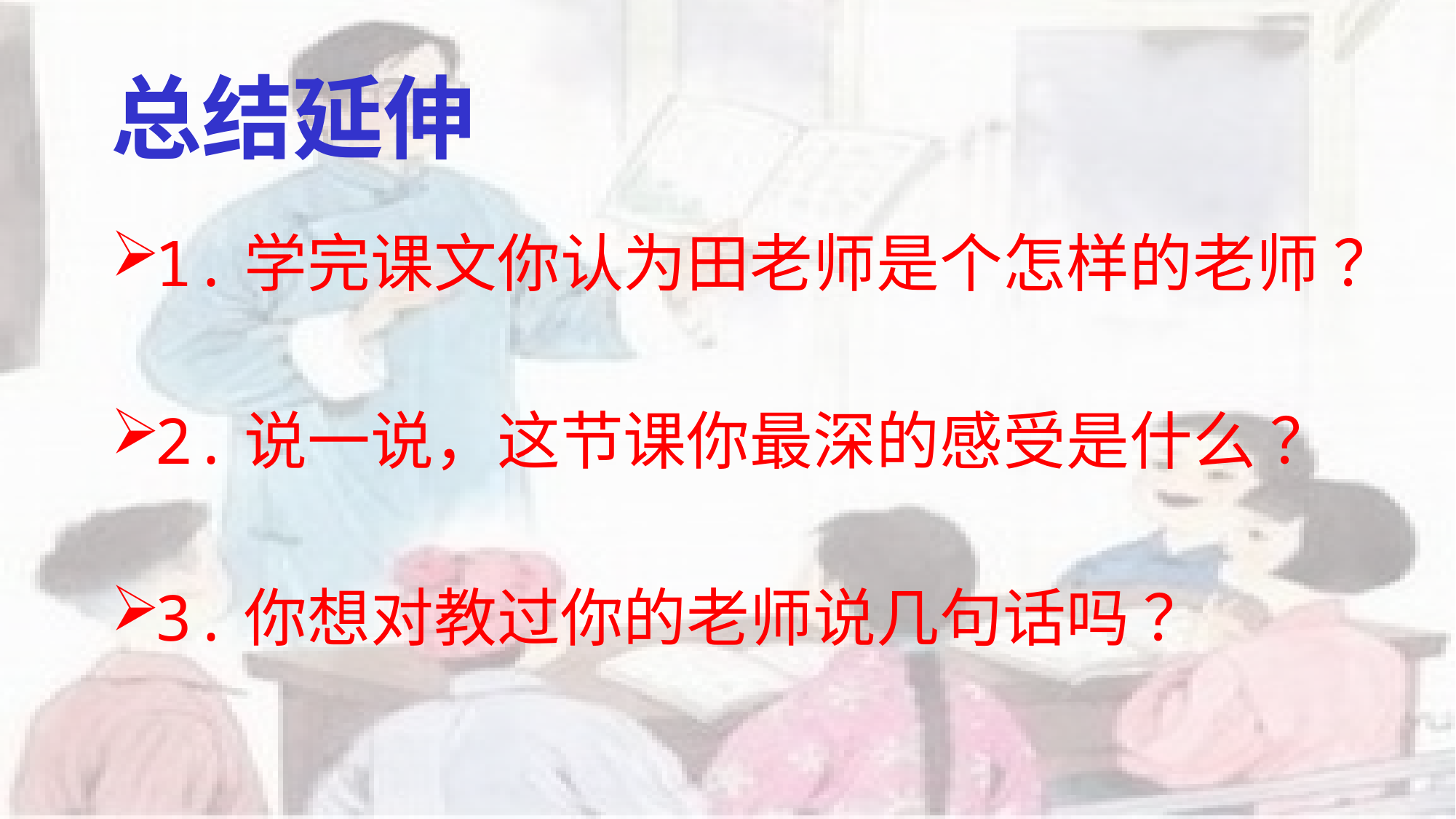

# 总结延伸
1.学完课文你认为田老师是个怎样的老师 ？

2.说一说，这节课你最深的感受是什么 ？

3.你想对教过你的老师说几句话吗 ？